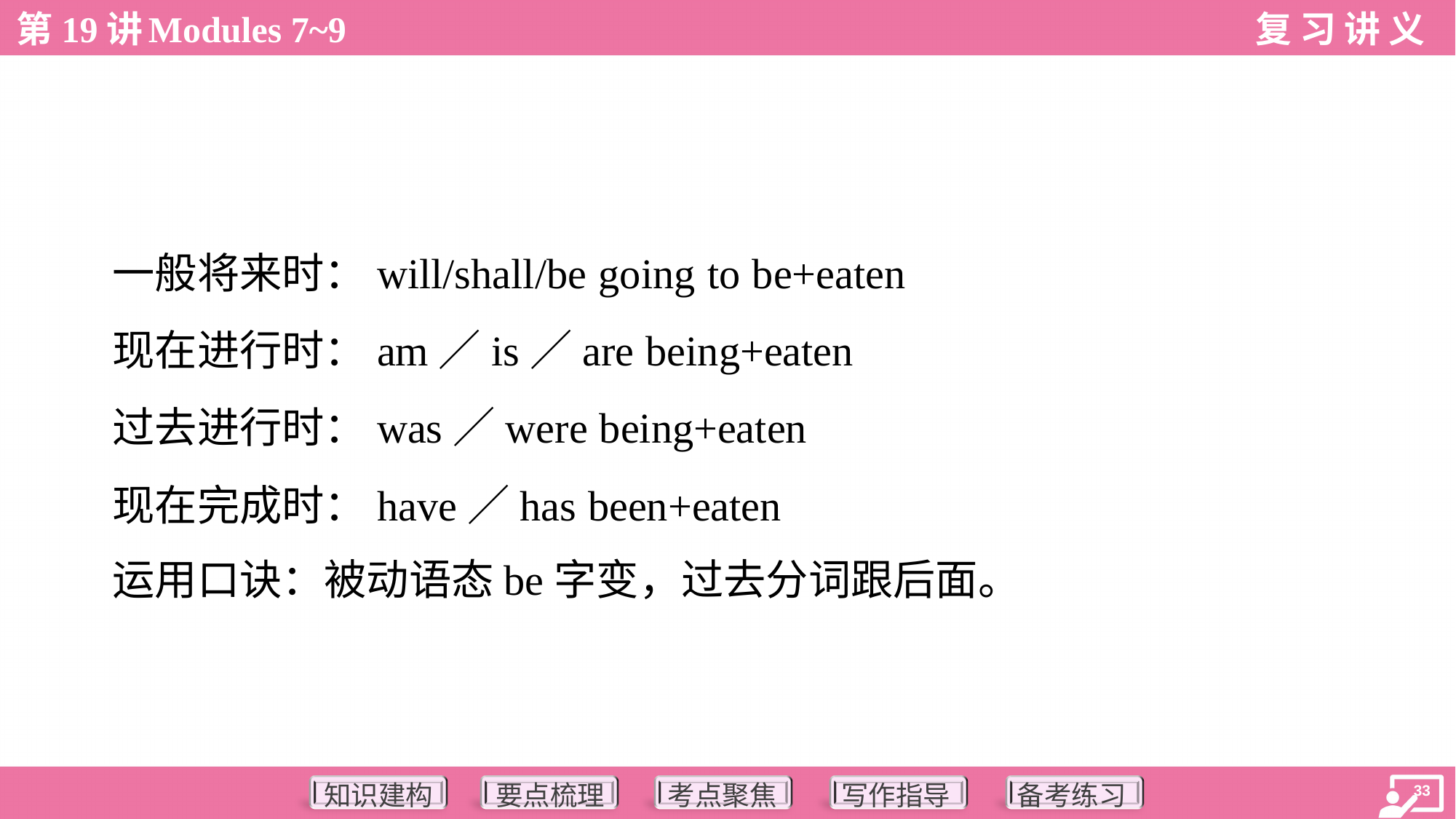

一般将来时：will/shall/be going to be+eaten
    现在进行时：am／is／are being+eaten
    过去进行时：was／were being+eaten
    现在完成时：have／has been+eaten
    运用口诀：被动语态be字变，过去分词跟后面。